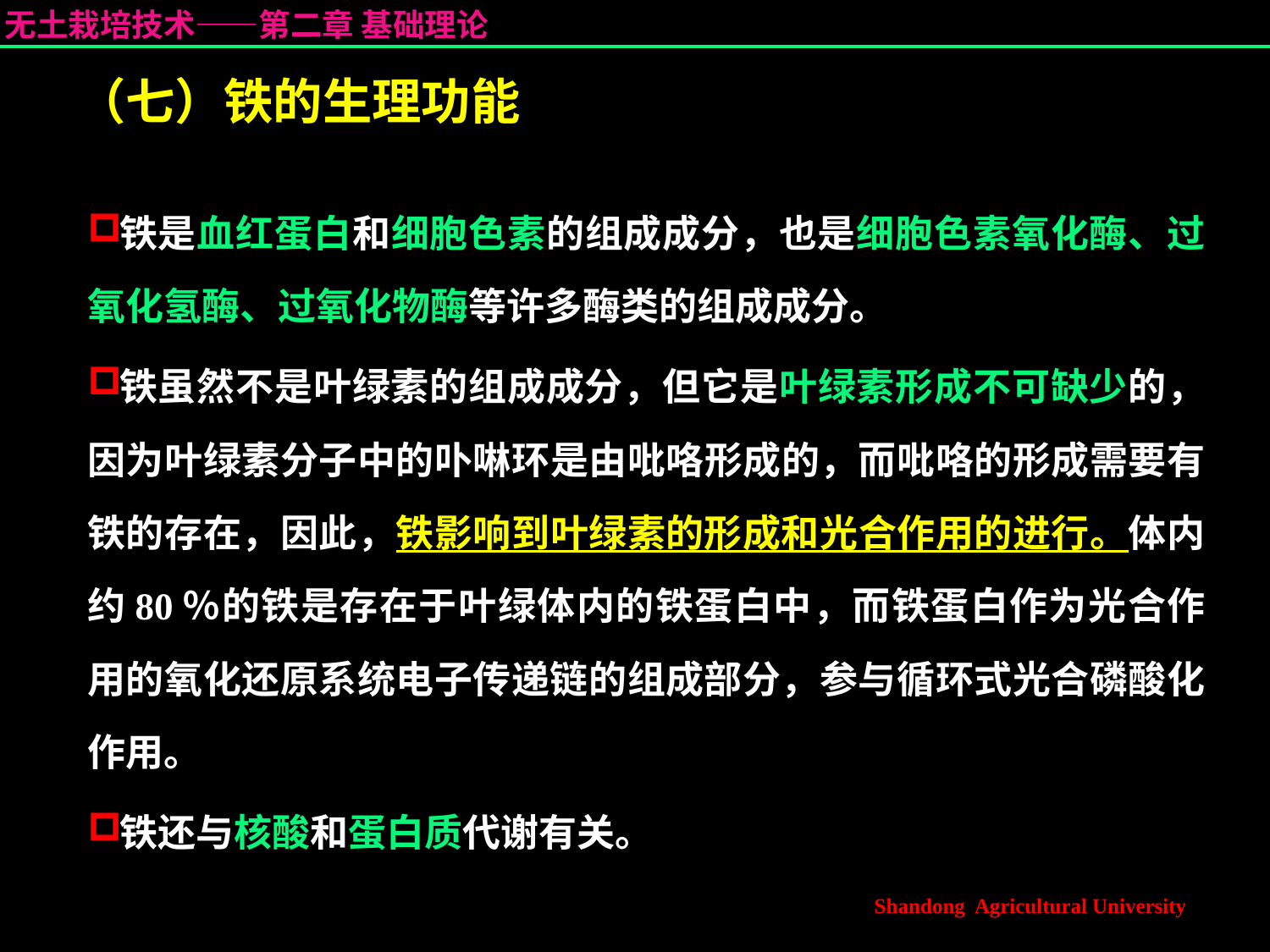

# （七）铁的生理功能

铁是血红蛋白和细胞色素的组成成分，也是细胞色素氧化酶、过氧化氢酶、过氧化物酶等许多酶类的组成成分。
铁虽然不是叶绿素的组成成分，但它是叶绿素形成不可缺少的，因为叶绿素分子中的卟啉环是由吡咯形成的，而吡咯的形成需要有铁的存在，因此，铁影响到叶绿素的形成和光合作用的进行。体内约80％的铁是存在于叶绿体内的铁蛋白中，而铁蛋白作为光合作用的氧化还原系统电子传递链的组成部分，参与循环式光合磷酸化作用。
铁还与核酸和蛋白质代谢有关。